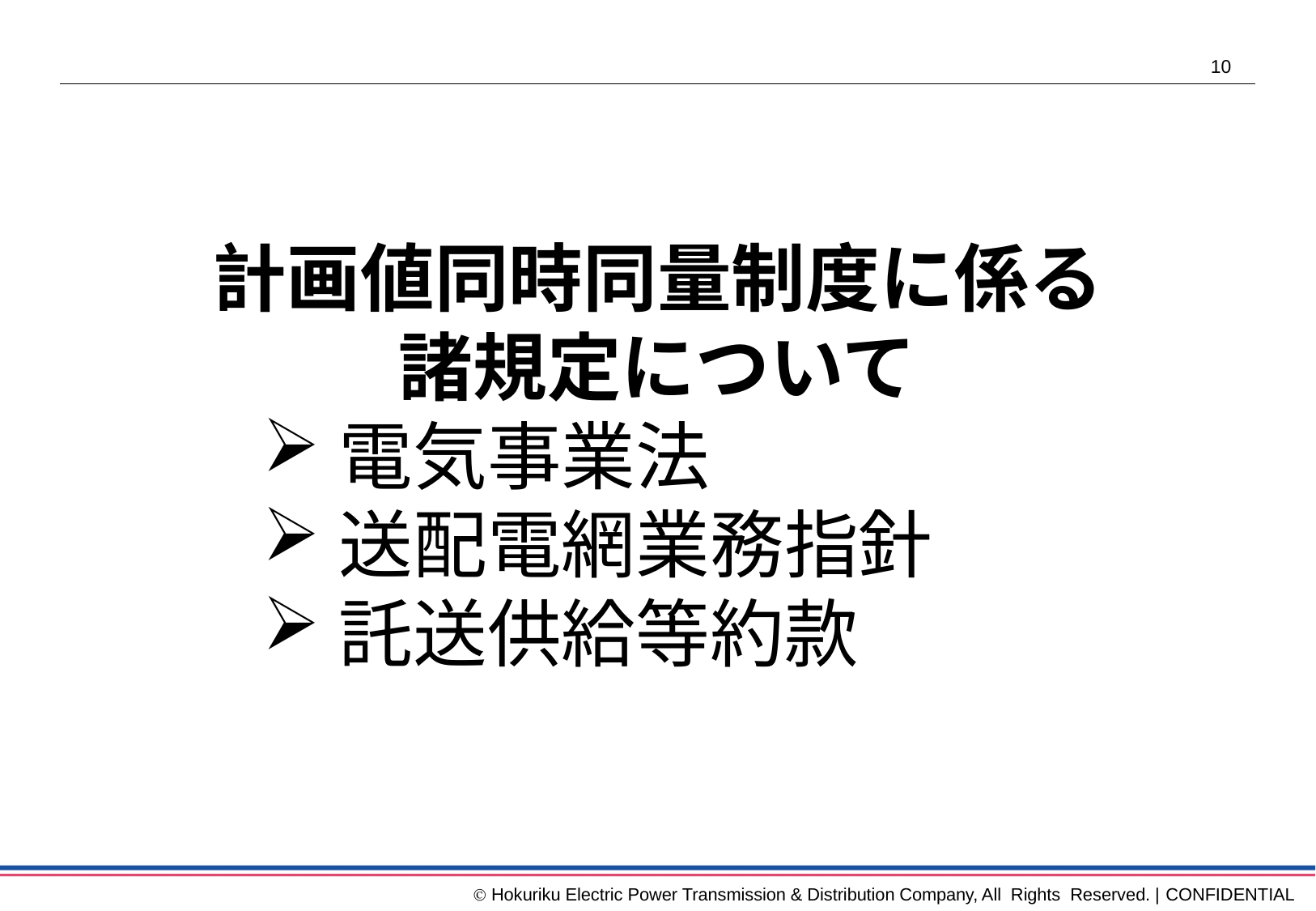

10
計画値同時同量制度に係る諸規定について
電気事業法
送配電網業務指針
託送供給等約款